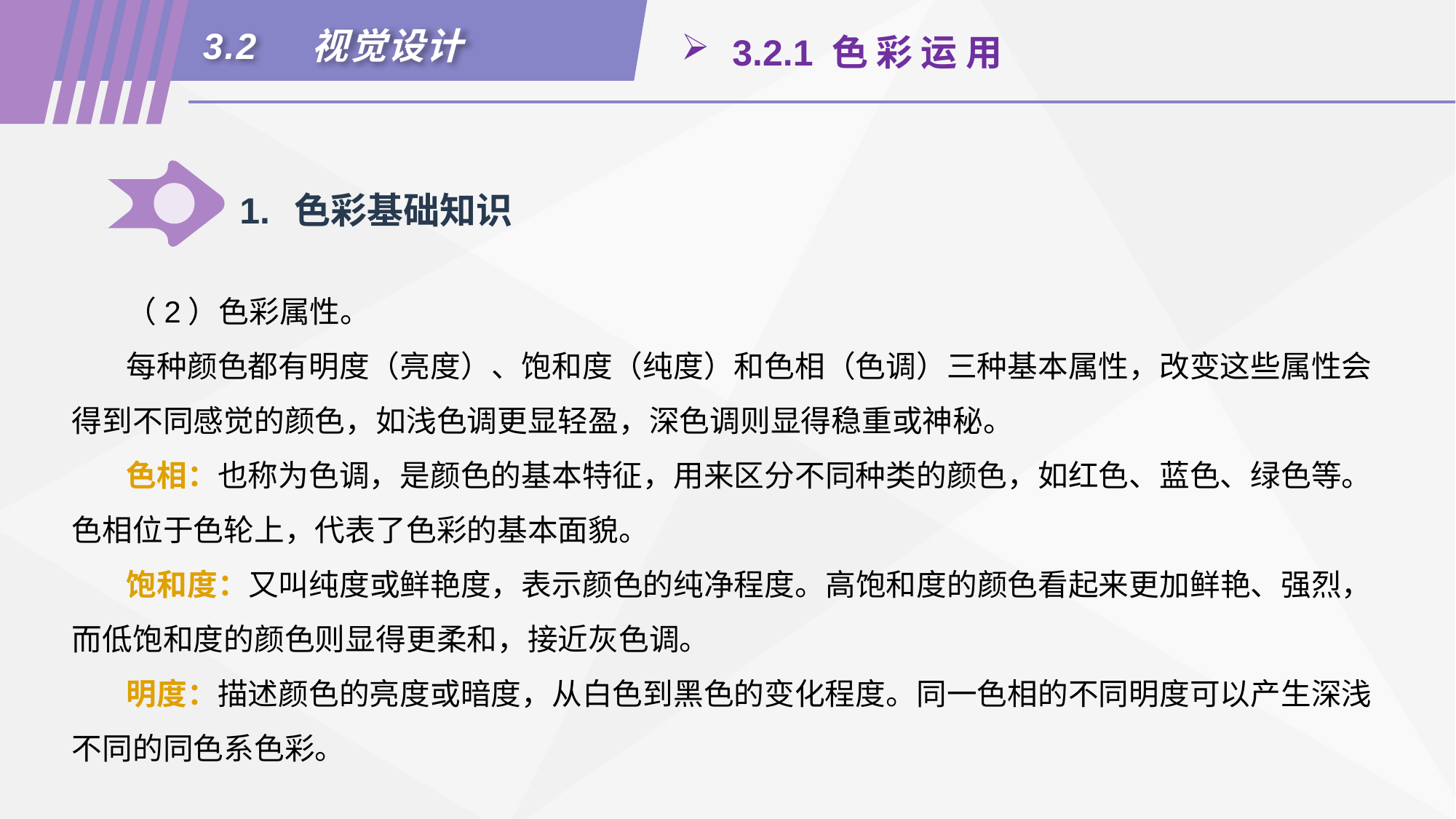

3.2	视觉设计
 3.2.1 色 彩 运 用

1.	色彩基础知识
（2）色彩属性。
每种颜色都有明度（亮度）、饱和度（纯度）和色相（色调）三种基本属性，改变这些属性会得到不同感觉的颜色，如浅色调更显轻盈，深色调则显得稳重或神秘。
色相：也称为色调，是颜色的基本特征，用来区分不同种类的颜色，如红色、蓝色、绿色等。色相位于色轮上，代表了色彩的基本面貌。
饱和度：又叫纯度或鲜艳度，表示颜色的纯净程度。高饱和度的颜色看起来更加鲜艳、强烈，而低饱和度的颜色则显得更柔和，接近灰色调。
明度：描述颜色的亮度或暗度，从白色到黑色的变化程度。同一色相的不同明度可以产生深浅不同的同色系色彩。